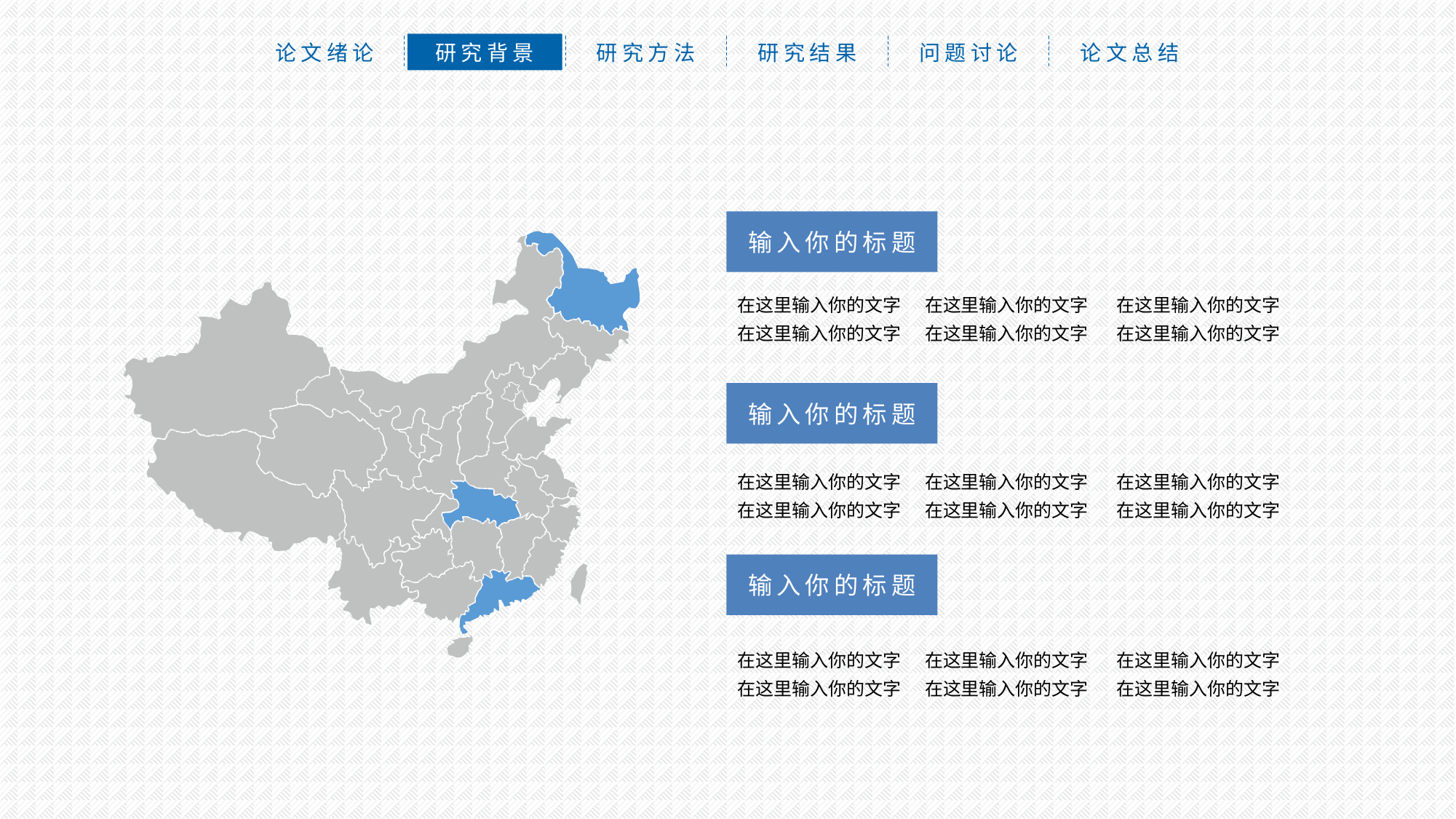

输入你的标题

在这里输入你的文字      在这里输入你的文字       在这里输入你的文字      在这里输入你的文字      在这里输入你的文字       在这里输入你的文字
输入你的标题
在这里输入你的文字      在这里输入你的文字       在这里输入你的文字      在这里输入你的文字      在这里输入你的文字       在这里输入你的文字
输入你的标题
在这里输入你的文字      在这里输入你的文字       在这里输入你的文字      在这里输入你的文字      在这里输入你的文字       在这里输入你的文字